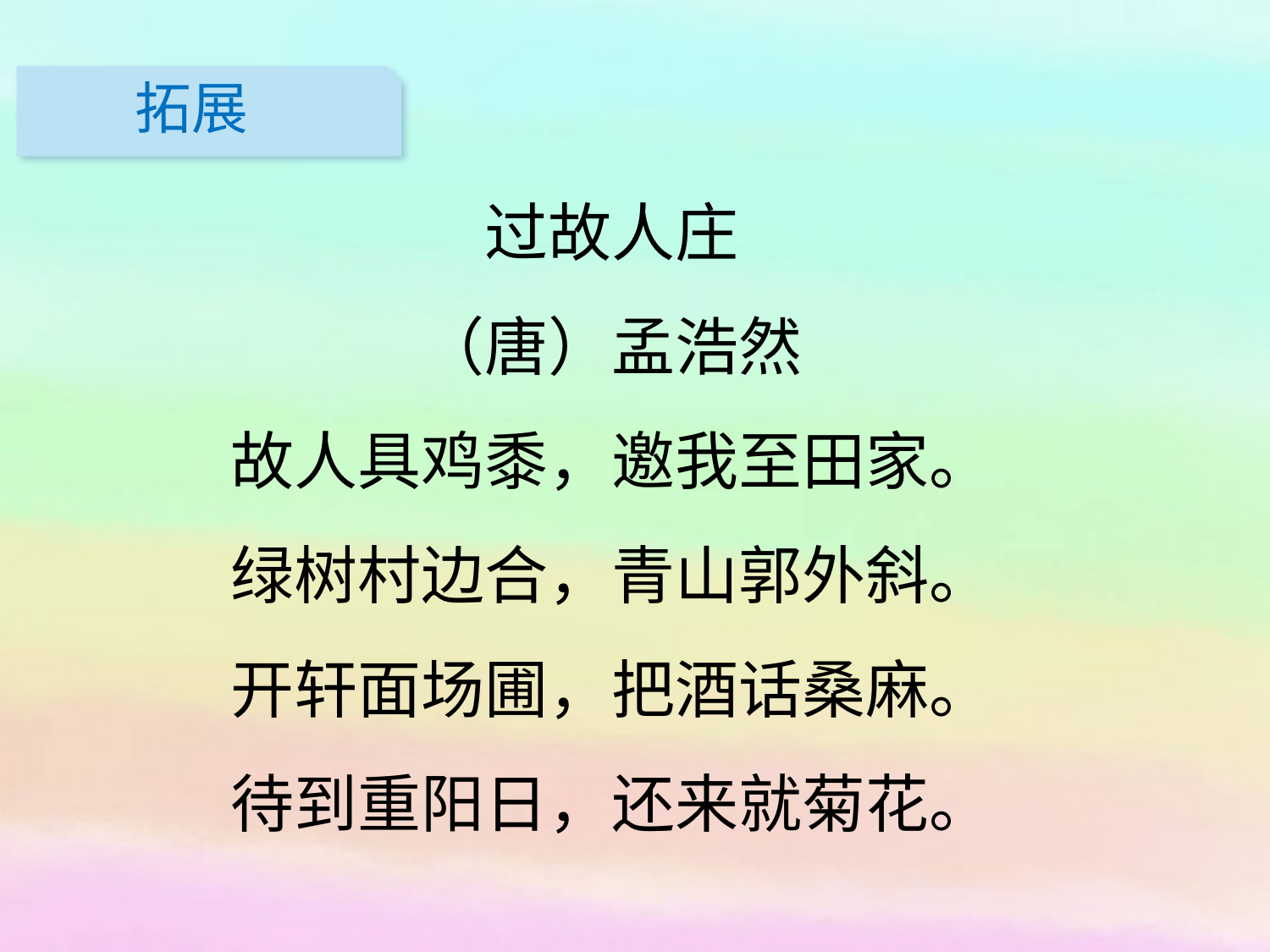

拓展
过故人庄
（唐）孟浩然
故人具鸡黍，邀我至田家。
绿树村边合，青山郭外斜。
开轩面场圃，把酒话桑麻。
待到重阳日，还来就菊花。